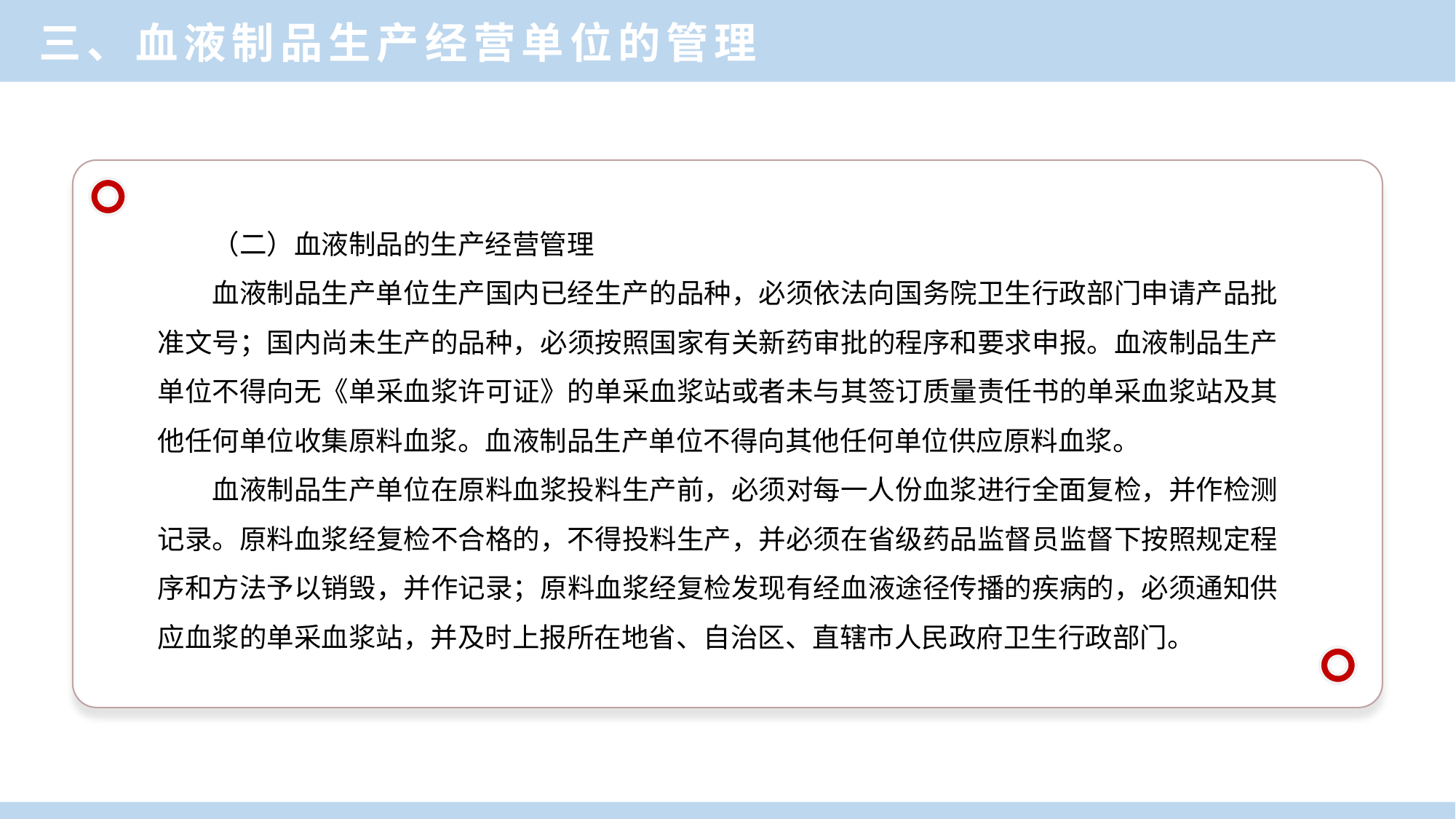

三、血液制品生产经营单位的管理

（二）血液制品的生产经营管理
血液制品生产单位生产国内已经生产的品种，必须依法向国务院卫生行政部门申请产品批准文号；国内尚未生产的品种，必须按照国家有关新药审批的程序和要求申报。血液制品生产单位不得向无《单采血浆许可证》的单采血浆站或者未与其签订质量责任书的单采血浆站及其他任何单位收集原料血浆。血液制品生产单位不得向其他任何单位供应原料血浆。
血液制品生产单位在原料血浆投料生产前，必须对每一人份血浆进行全面复检，并作检测记录。原料血浆经复检不合格的，不得投料生产，并必须在省级药品监督员监督下按照规定程序和方法予以销毁，并作记录；原料血浆经复检发现有经血液途径传播的疾病的，必须通知供应血浆的单采血浆站，并及时上报所在地省、自治区、直辖市人民政府卫生行政部门。